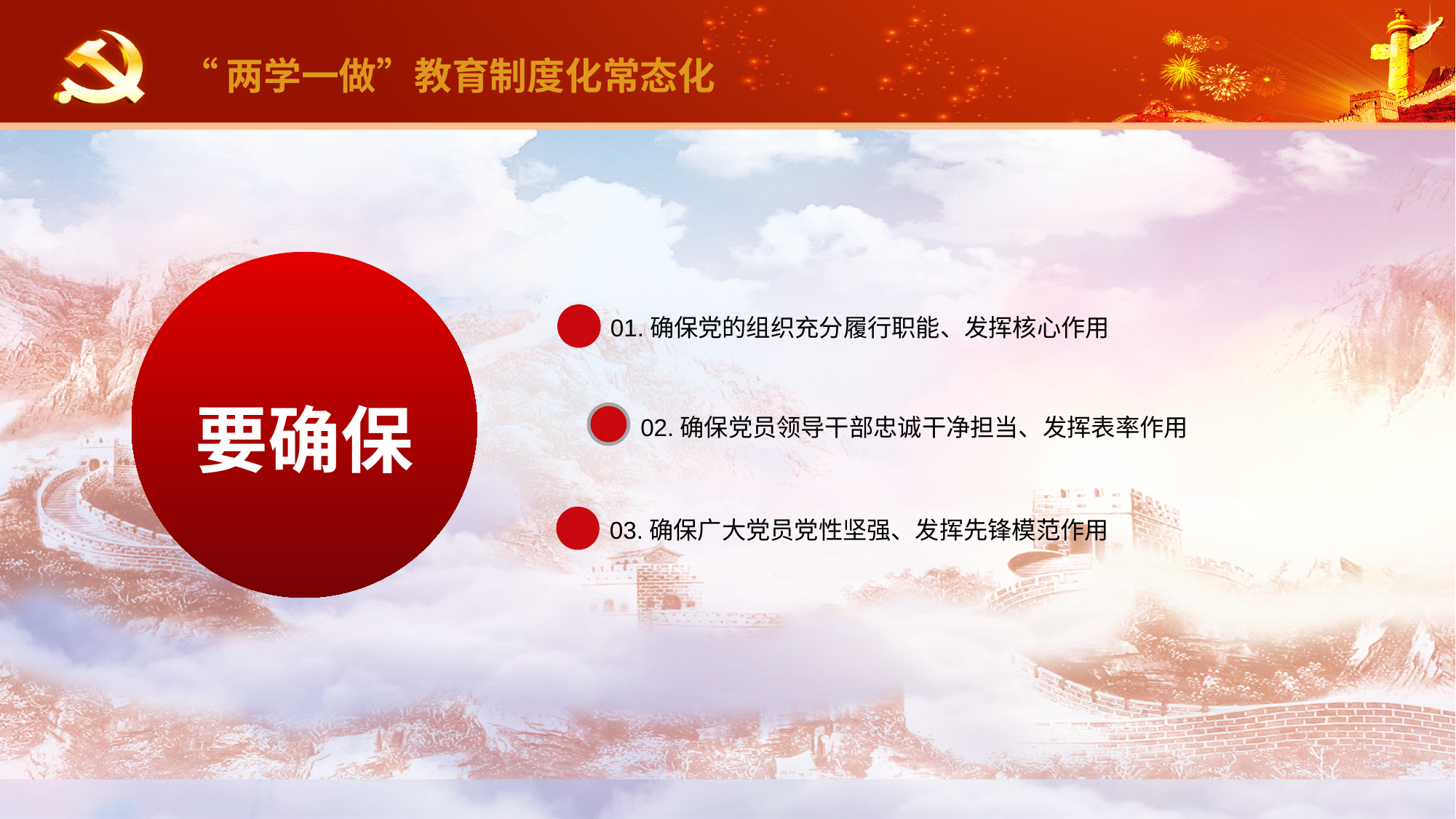

“两学一做”教育制度化常态化
要确保

01.确保党的组织充分履行职能、发挥核心作用

02.确保党员领导干部忠诚干净担当、发挥表率作用

03.确保广大党员党性坚强、发挥先锋模范作用